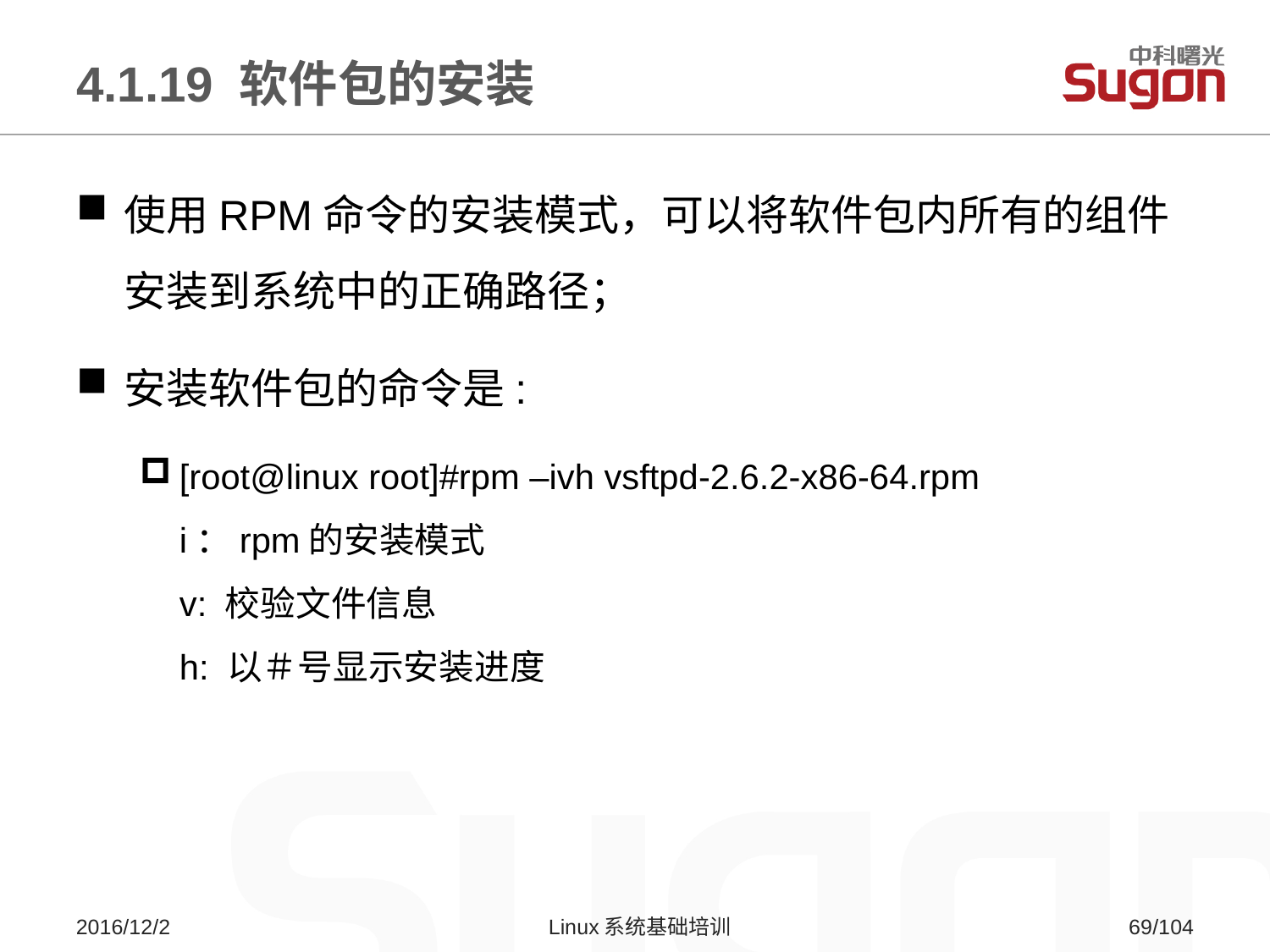

# 4.1.19 软件包的安装
使用RPM命令的安装模式，可以将软件包内所有的组件安装到系统中的正确路径；
安装软件包的命令是:
[root@linux root]#rpm –ivh vsftpd-2.6.2-x86-64.rpm
i：rpm的安装模式
v: 校验文件信息
h: 以＃号显示安装进度